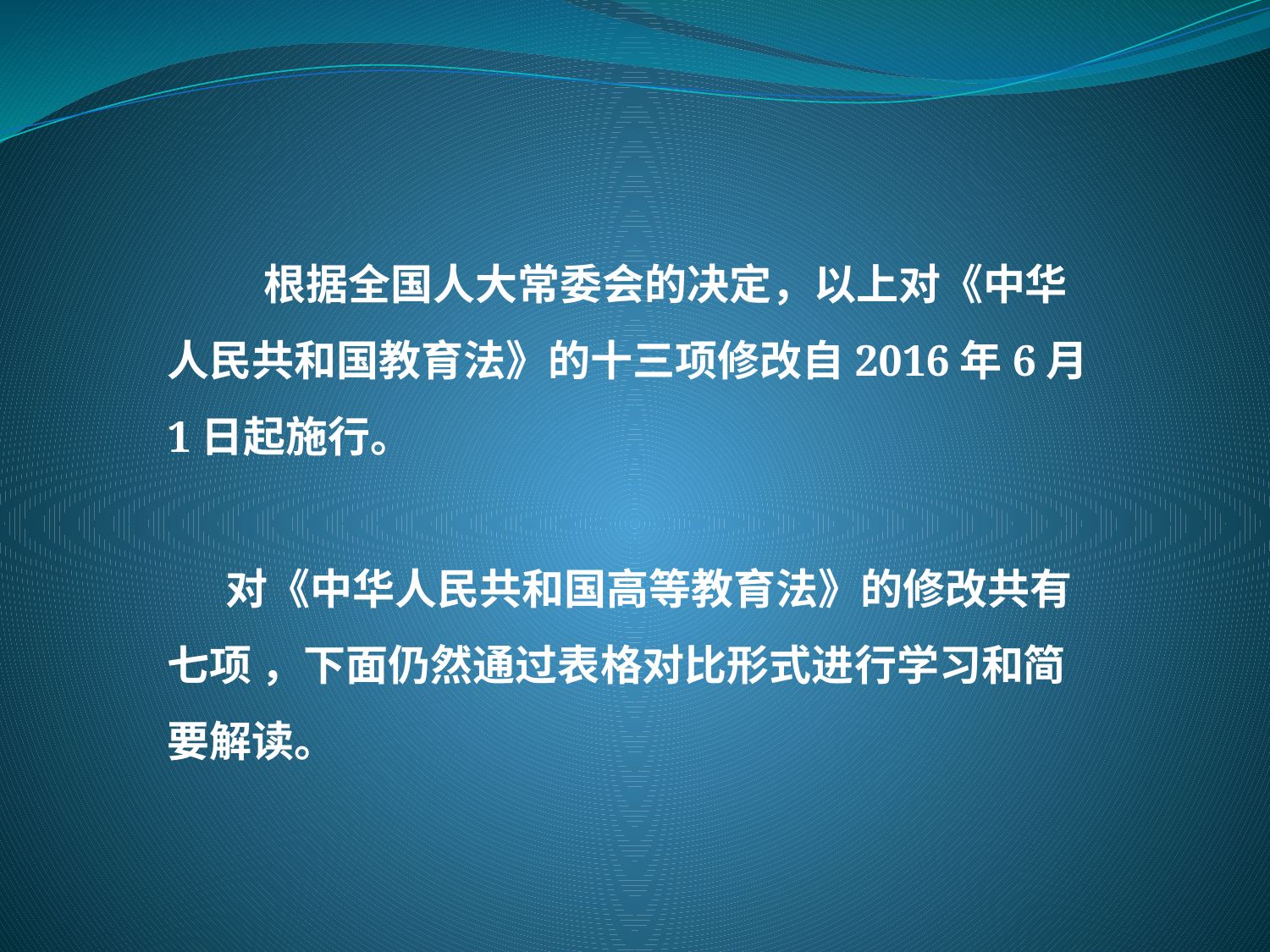

根据全国人大常委会的决定，以上对《中华人民共和国教育法》的十三项修改自2016年6月1日起施行。

     对《中华人民共和国高等教育法》的修改共有七项 ，下面仍然通过表格对比形式进行学习和简要解读。